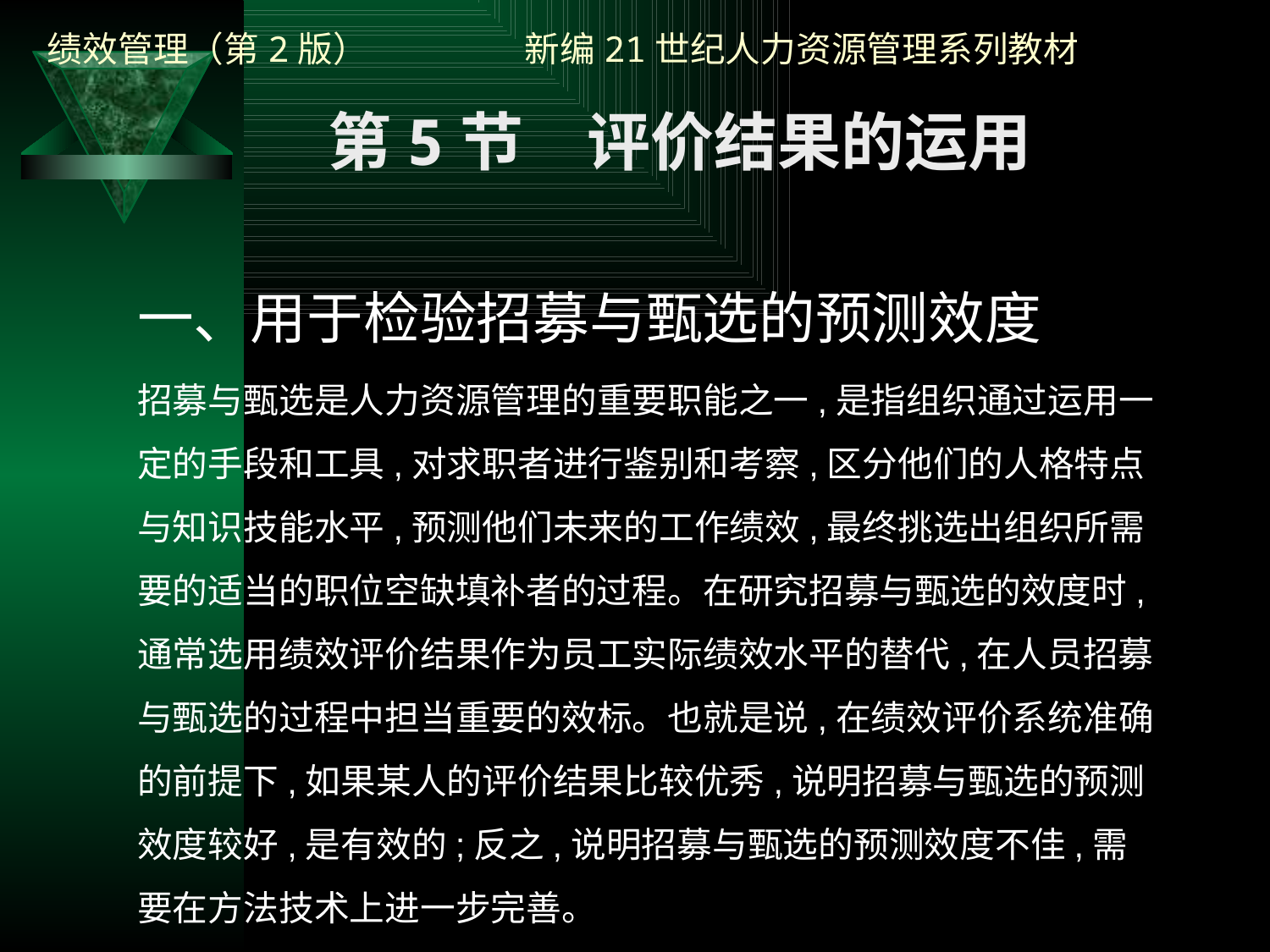

第5节　评价结果的运用
一、用于检验招募与甄选的预测效度
招募与甄选是人力资源管理的重要职能之一,是指组织通过运用一定的手段和工具,对求职者进行鉴别和考察,区分他们的人格特点与知识技能水平,预测他们未来的工作绩效,最终挑选出组织所需要的适当的职位空缺填补者的过程。在研究招募与甄选的效度时,通常选用绩效评价结果作为员工实际绩效水平的替代,在人员招募与甄选的过程中担当重要的效标。也就是说,在绩效评价系统准确的前提下,如果某人的评价结果比较优秀,说明招募与甄选的预测效度较好,是有效的;反之,说明招募与甄选的预测效度不佳,需要在方法技术上进一步完善。